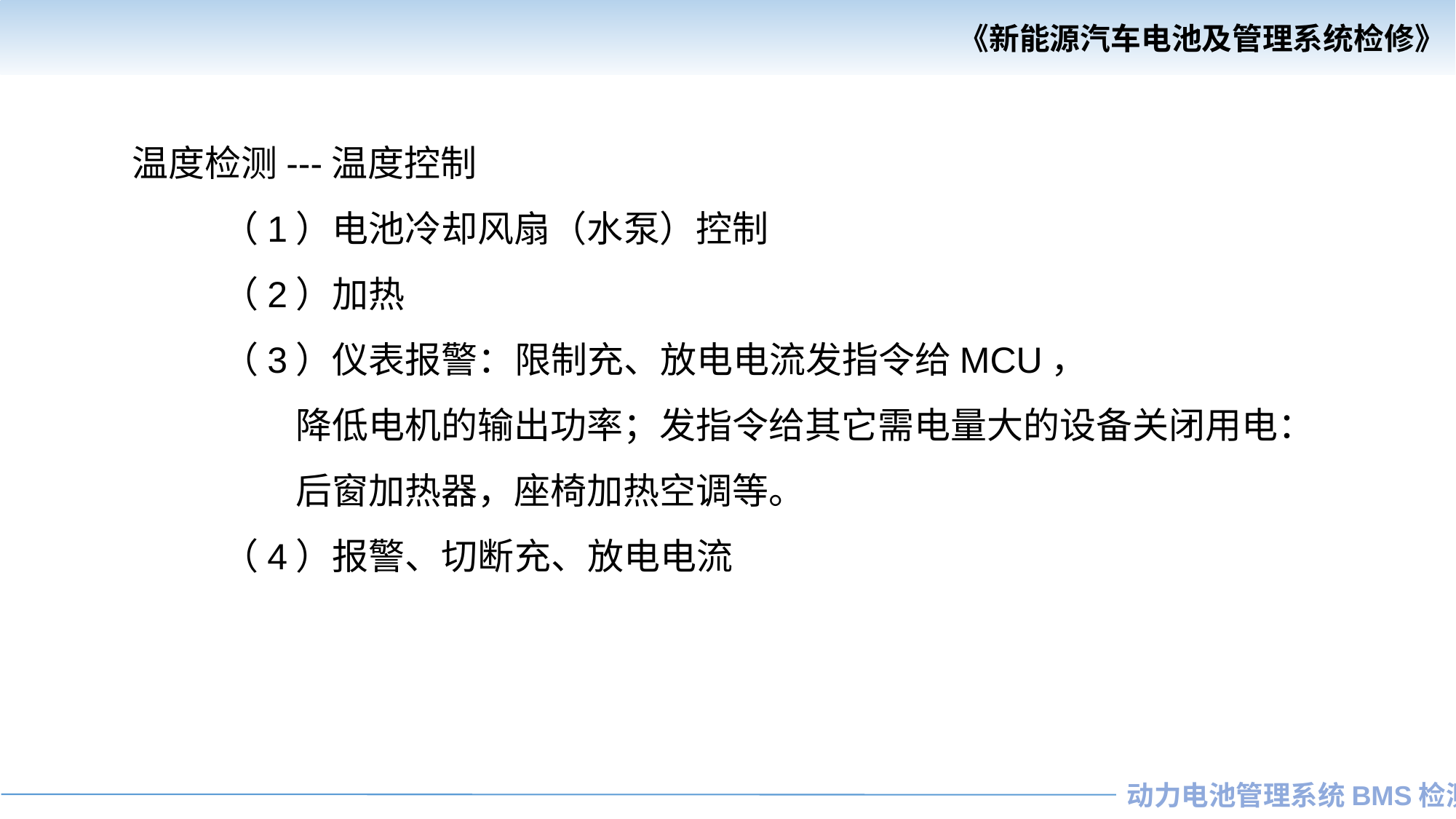

温度检测---温度控制
               （1）电池冷却风扇（水泵）控制
               （2）加热
               （3）仪表报警：限制充、放电电流发指令给MCU，
                        降低电机的输出功率；发指令给其它需电量大的设备关闭用电：
                        后窗加热器，座椅加热空调等。
               （4）报警、切断充、放电电流